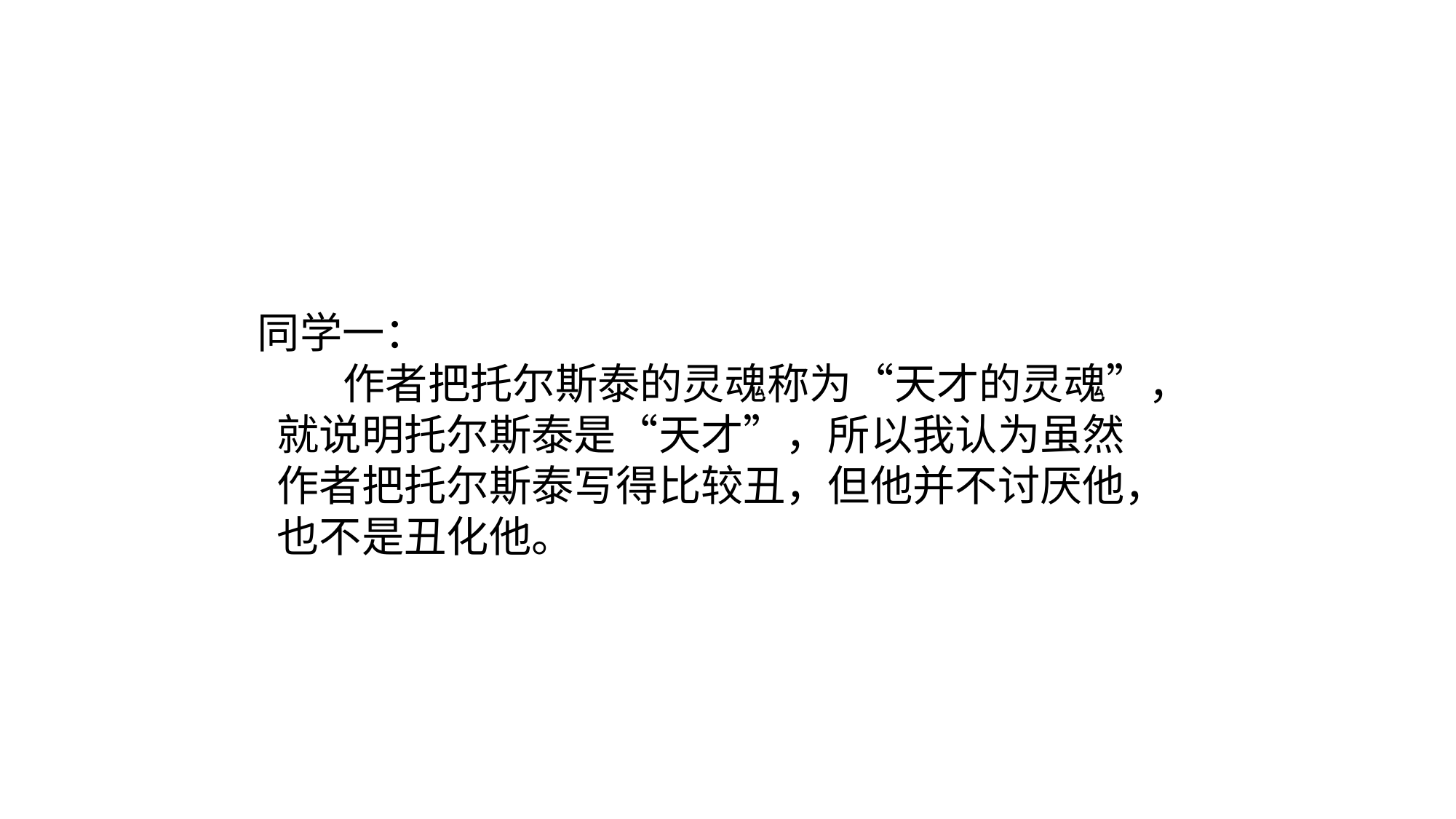

同学一：
        作者把托尔斯泰的灵魂称为“天才的灵魂”，
 就说明托尔斯泰是“天才”，所以我认为虽然
 作者把托尔斯泰写得比较丑，但他并不讨厌他，
 也不是丑化他。